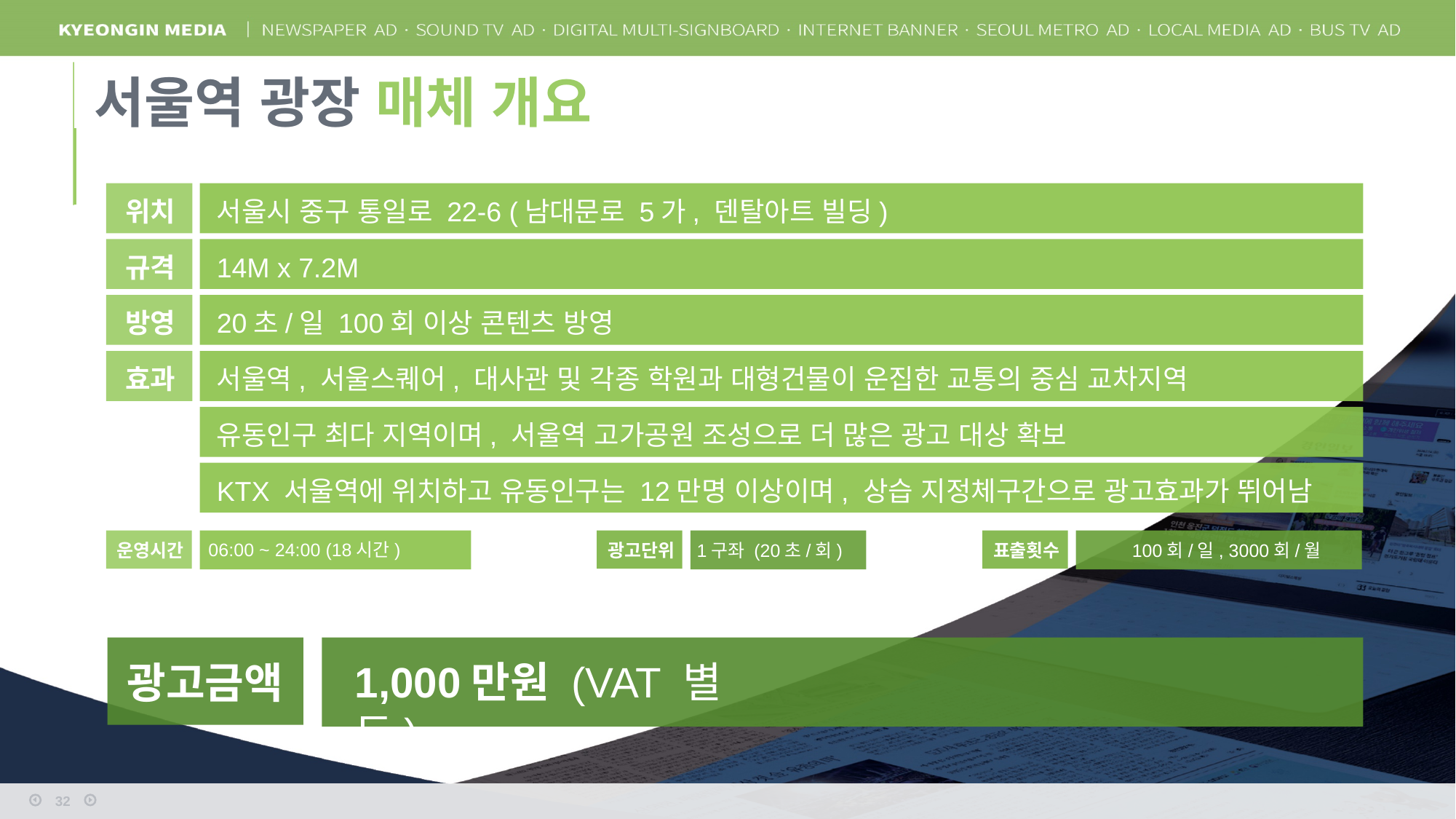

서울역 광장 매체 개요

위치
서울시 중구 통일로 22-6 (남대문로 5가, 덴탈아트 빌딩)

규격
14M x 7.2M

방영
20초/일 100회 이상 콘텐츠 방영

효과
서울역, 서울스퀘어, 대사관 및 각종 학원과 대형건물이 운집한 교통의 중심 교차지역

유동인구 최다 지역이며, 서울역 고가공원 조성으로 더 많은 광고 대상 확보

KTX 서울역에 위치하고 유동인구는 12만명 이상이며, 상습 지정체구간으로 광고효과가 뛰어남

06:00 ~ 24:00 (18시간)
운영시간
광고단위
1구좌 (20초/회)
표출횟수
100회/일, 3000회/월

광고금액
1,000만원 (VAT 별도)

32